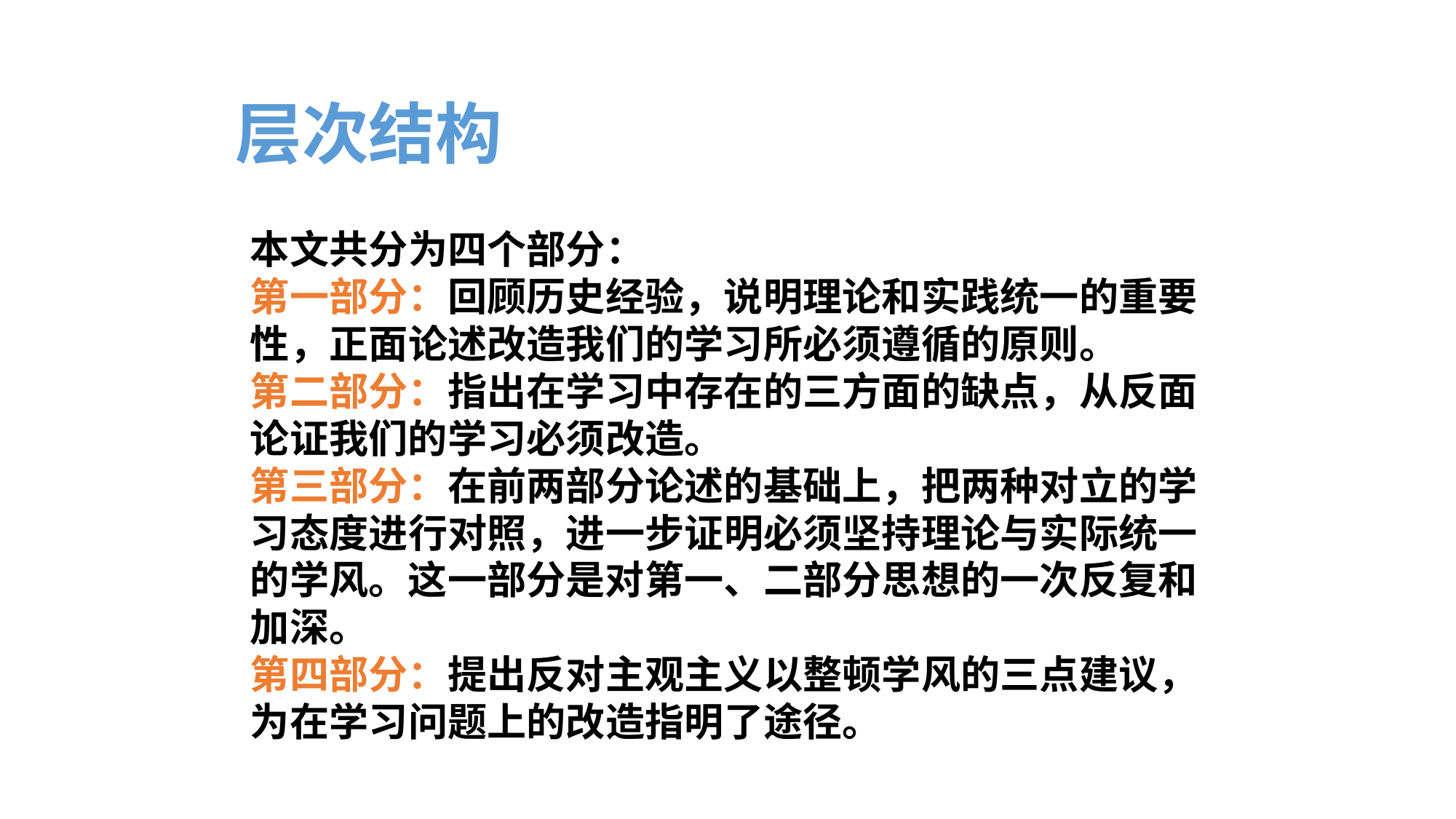

层次结构

本文共分为四个部分：
第一部分：回顾历史经验，说明理论和实践统一的重要性，正面论述改造我们的学习所必须遵循的原则。
第二部分：指出在学习中存在的三方面的缺点，从反面论证我们的学习必须改造。
第三部分：在前两部分论述的基础上，把两种对立的学习态度进行对照，进一步证明必须坚持理论与实际统一的学风。这一部分是对第一、二部分思想的一次反复和加深。
第四部分：提出反对主观主义以整顿学风的三点建议，为在学习问题上的改造指明了途径。